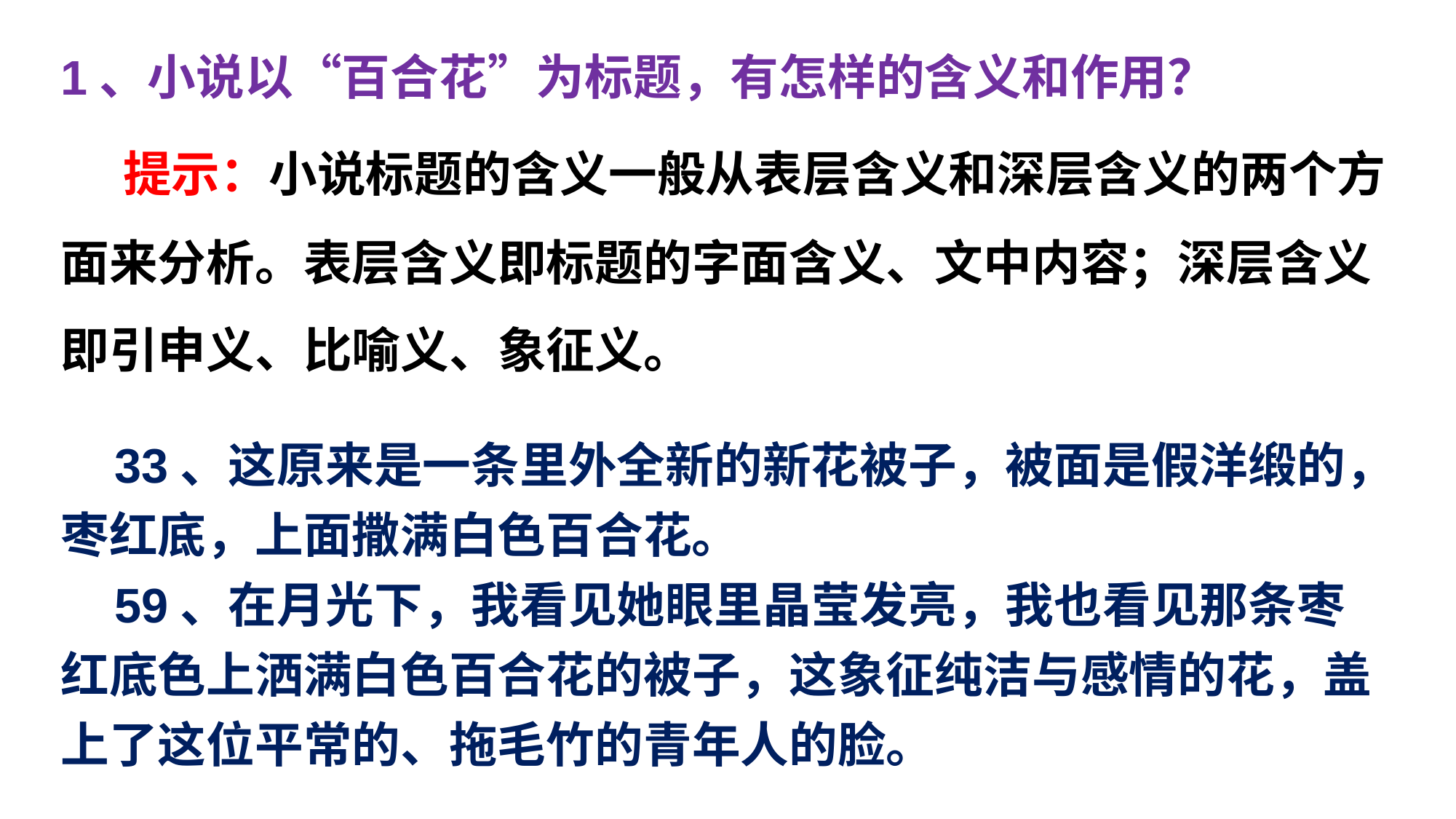

1、小说以“百合花”为标题，有怎样的含义和作用？
    提示：小说标题的含义一般从表层含义和深层含义的两个方面来分析。表层含义即标题的字面含义、文中内容；深层含义即引申义、比喻义、象征义。
    33、这原来是一条里外全新的新花被子，被面是假洋缎的，枣红底，上面撒满白色百合花。
    59、在月光下，我看见她眼里晶莹发亮，我也看见那条枣红底色上洒满白色百合花的被子，这象征纯洁与感情的花，盖上了这位平常的、拖毛竹的青年人的脸。